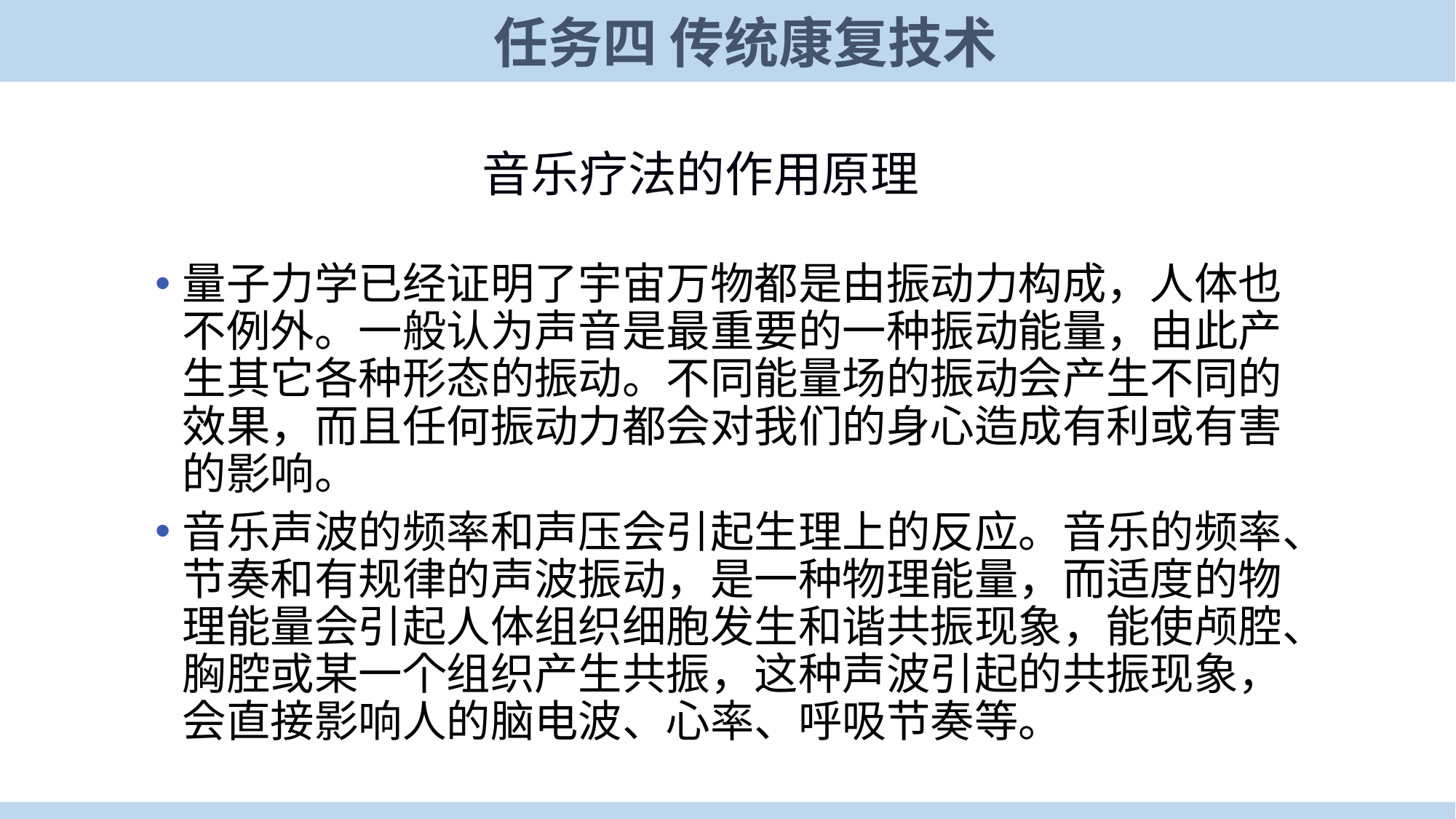

任务四 传统康复技术
音乐疗法的作用原理

量子力学已经证明了宇宙万物都是由振动力构成，人体也不例外。一般认为声音是最重要的一种振动能量，由此产生其它各种形态的振动。不同能量场的振动会产生不同的效果，而且任何振动力都会对我们的身心造成有利或有害的影响。
音乐声波的频率和声压会引起生理上的反应。音乐的频率、节奏和有规律的声波振动，是一种物理能量，而适度的物理能量会引起人体组织细胞发生和谐共振现象，能使颅腔、胸腔或某一个组织产生共振，这种声波引起的共振现象，会直接影响人的脑电波、心率、呼吸节奏等。